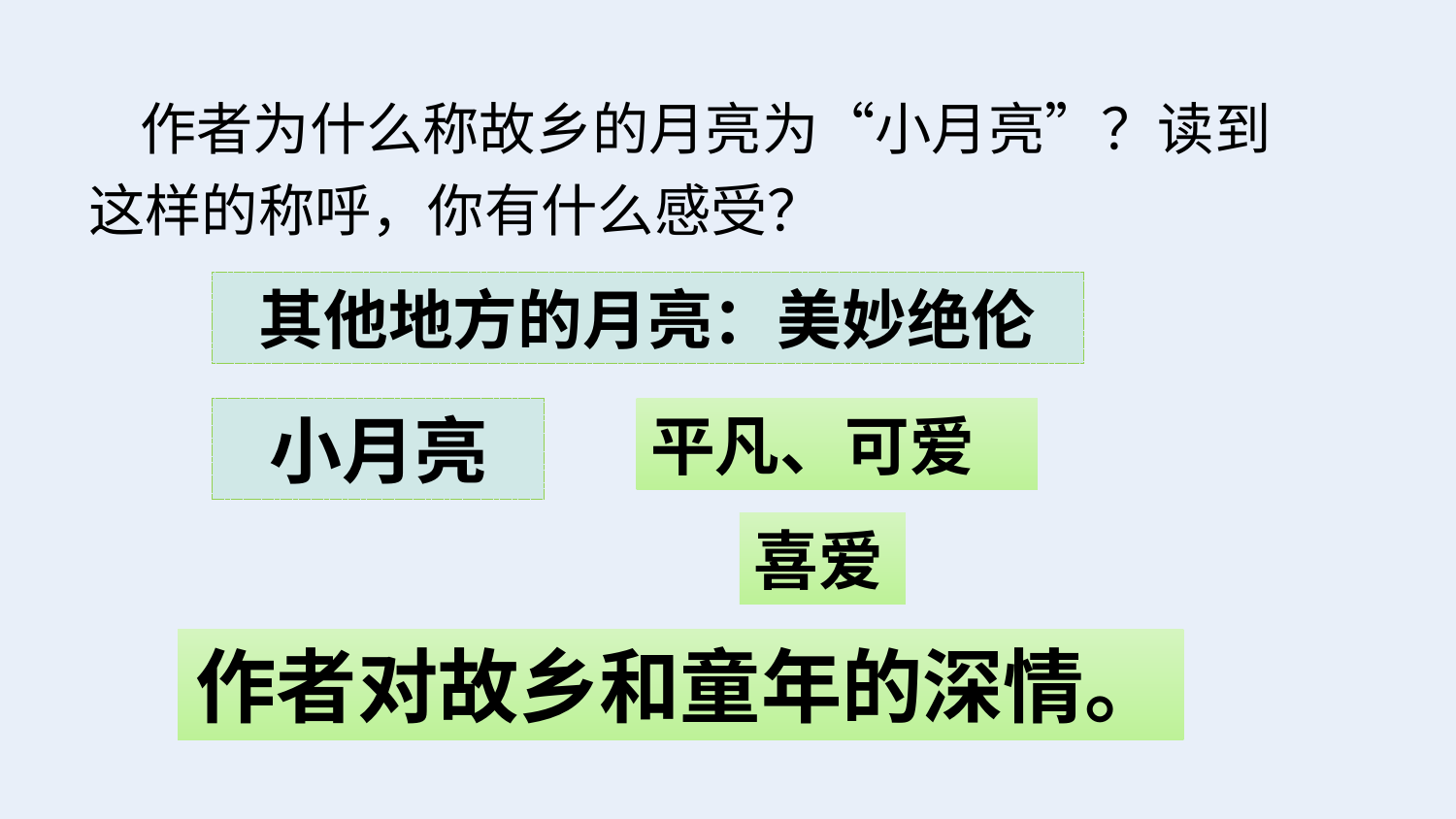

作者为什么称故乡的月亮为“小月亮”？读到这样的称呼，你有什么感受？
其他地方的月亮：美妙绝伦
小月亮
平凡、可爱
喜爱
作者对故乡和童年的深情。